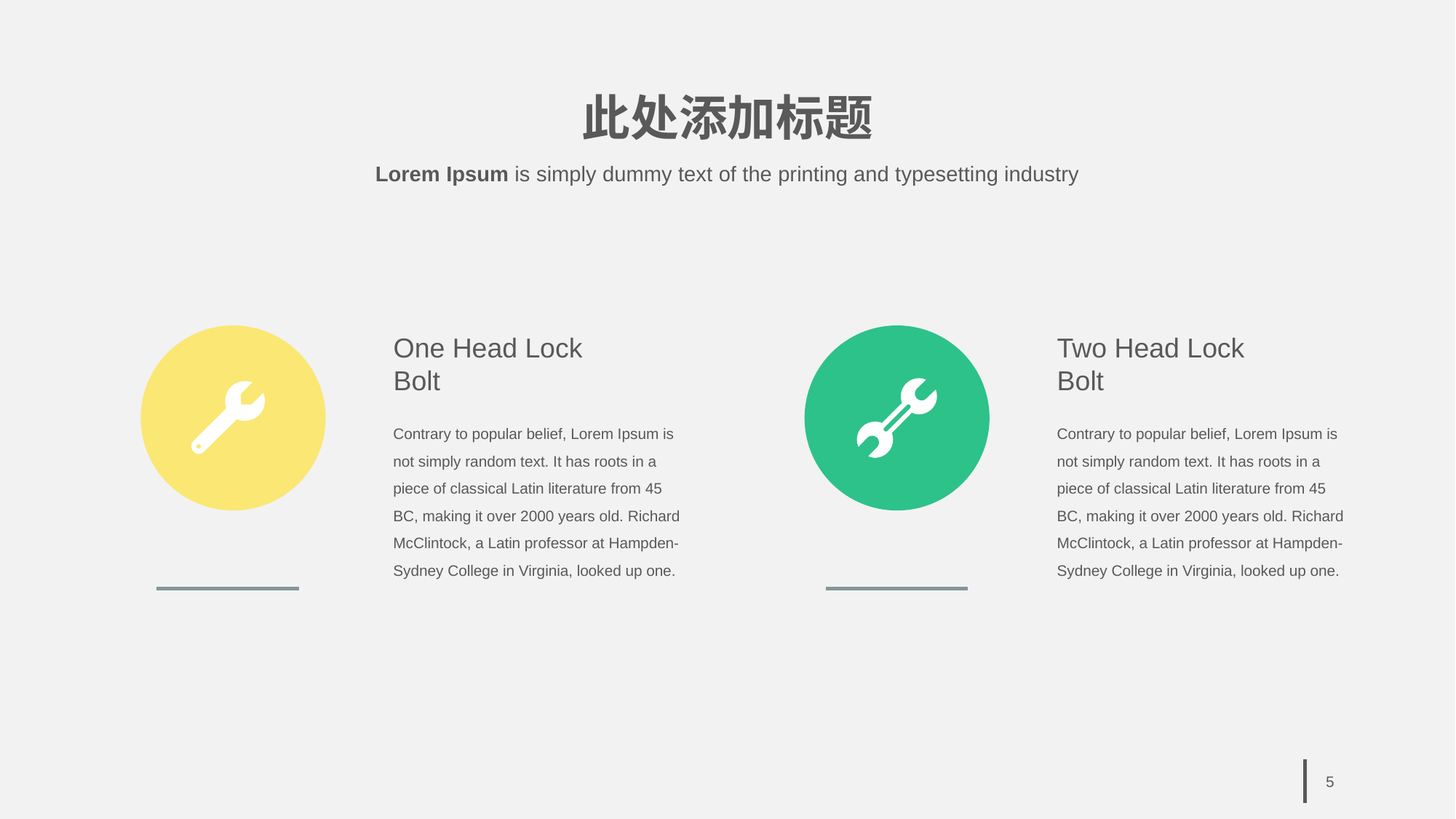

# 此处添加标题
Lorem Ipsum is simply dummy text of the printing and typesetting industry

One Head Lock Bolt

Contrary to popular belief, Lorem Ipsum is not simply random text. It has roots in a piece of classical Latin literature from 45 BC, making it over 2000 years old. Richard McClintock, a Latin professor at Hampden-Sydney College in Virginia, looked up one.

Two Head Lock Bolt

Contrary to popular belief, Lorem Ipsum is not simply random text. It has roots in a piece of classical Latin literature from 45 BC, making it over 2000 years old. Richard McClintock, a Latin professor at Hampden-Sydney College in Virginia, looked up one.
5